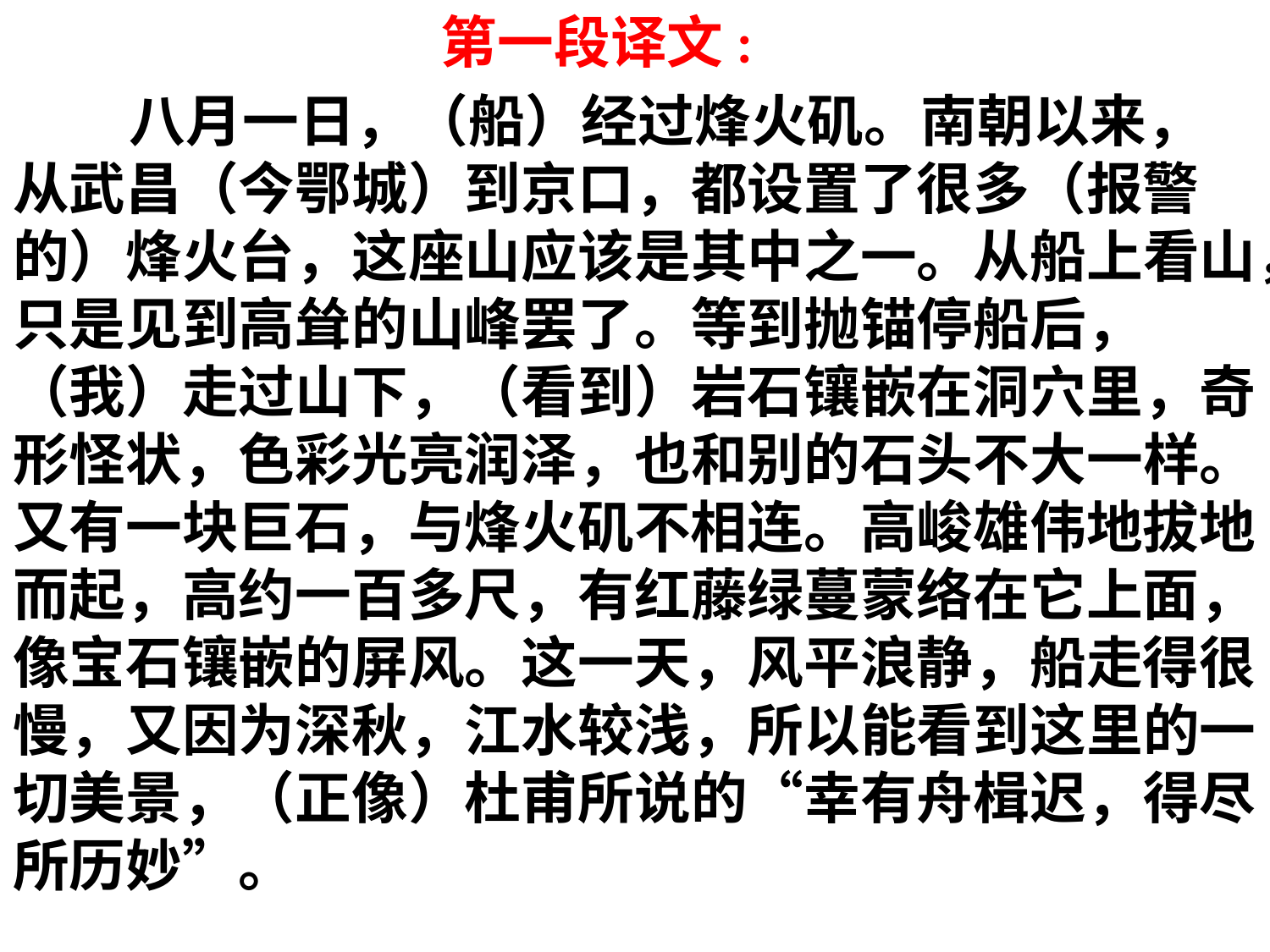

第一段译文:
        八月一日，（船）经过烽火矶。南朝以来，从武昌（今鄂城）到京口，都设置了很多（报警的）烽火台，这座山应该是其中之一。从船上看山，只是见到高耸的山峰罢了。等到抛锚停船后，（我）走过山下，（看到）岩石镶嵌在洞穴里，奇形怪状，色彩光亮润泽，也和别的石头不大一样。又有一块巨石，与烽火矶不相连。高峻雄伟地拔地而起，高约一百多尺，有红藤绿蔓蒙络在它上面，像宝石镶嵌的屏风。这一天，风平浪静，船走得很慢，又因为深秋，江水较浅，所以能看到这里的一切美景，（正像）杜甫所说的“幸有舟楫迟，得尽所历妙”。